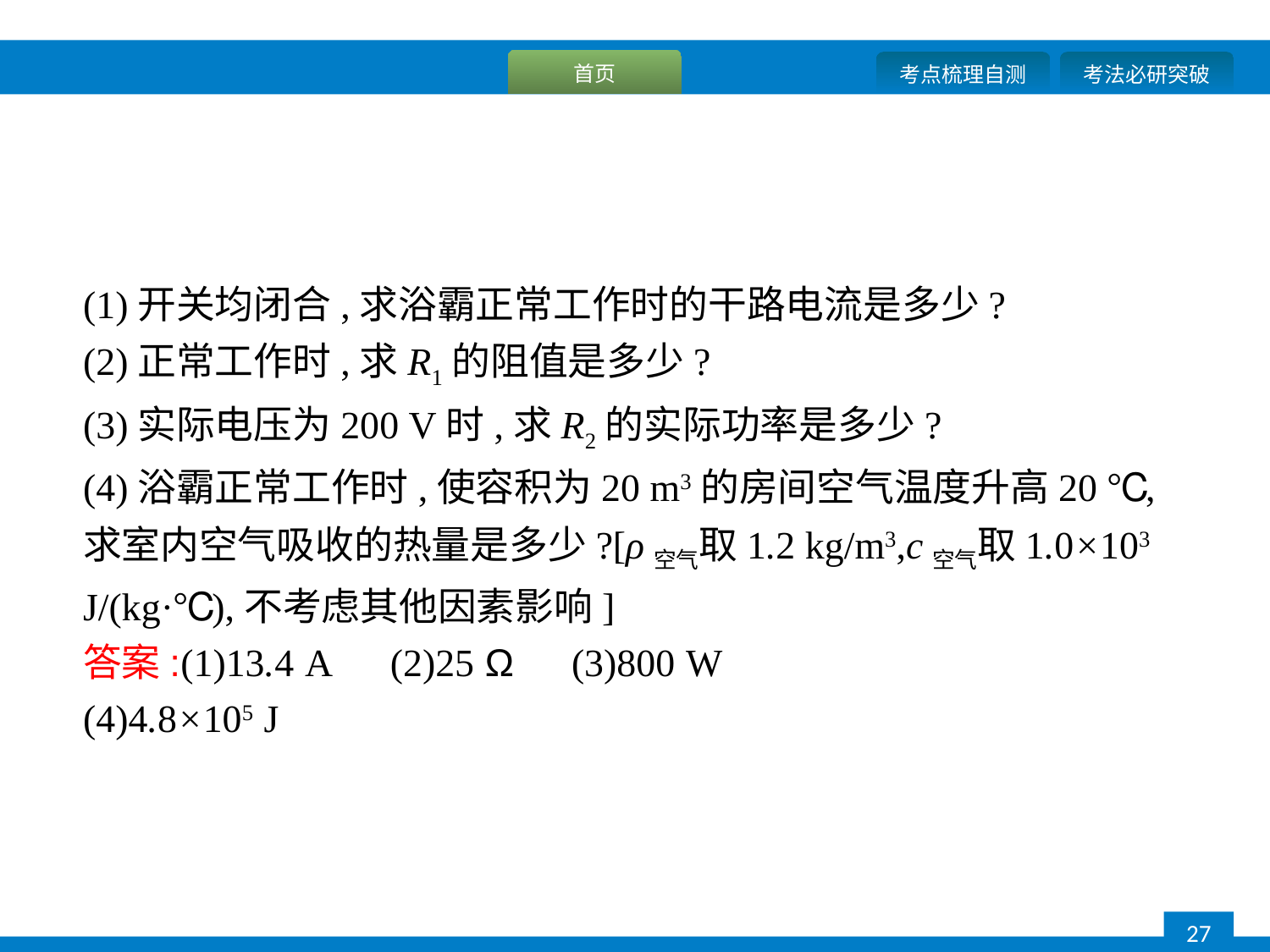

(1)开关均闭合,求浴霸正常工作时的干路电流是多少?
(2)正常工作时,求R1的阻值是多少?
(3)实际电压为200 V时,求R2的实际功率是多少?
(4)浴霸正常工作时,使容积为20 m3的房间空气温度升高20 ℃,求室内空气吸收的热量是多少?[ρ空气取1.2 kg/m3,c空气取1.0×103 J/(kg·℃),不考虑其他因素影响]
答案:(1)13.4 A　(2)25 Ω　(3)800 W
(4)4.8×105 J